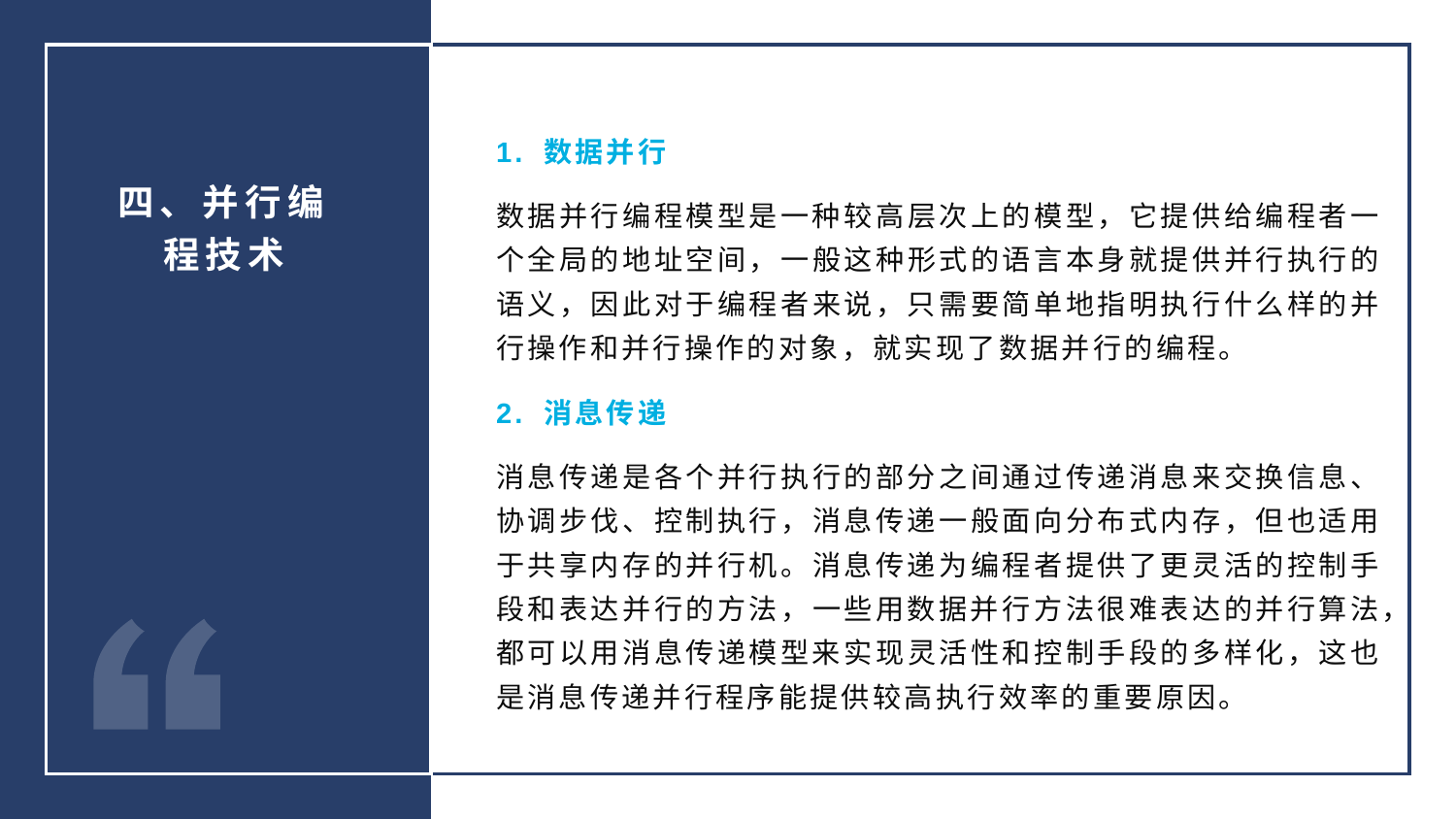

1. 数据并行
数据并行编程模型是一种较高层次上的模型，它提供给编程者一个全局的地址空间，一般这种形式的语言本身就提供并行执行的语义，因此对于编程者来说，只需要简单地指明执行什么样的并行操作和并行操作的对象，就实现了数据并行的编程。
2. 消息传递
消息传递是各个并行执行的部分之间通过传递消息来交换信息、协调步伐、控制执行，消息传递一般面向分布式内存，但也适用于共享内存的并行机。消息传递为编程者提供了更灵活的控制手段和表达并行的方法，一些用数据并行方法很难表达的并行算法，都可以用消息传递模型来实现灵活性和控制手段的多样化，这也是消息传递并行程序能提供较高执行效率的重要原因。
四、并行编程技术